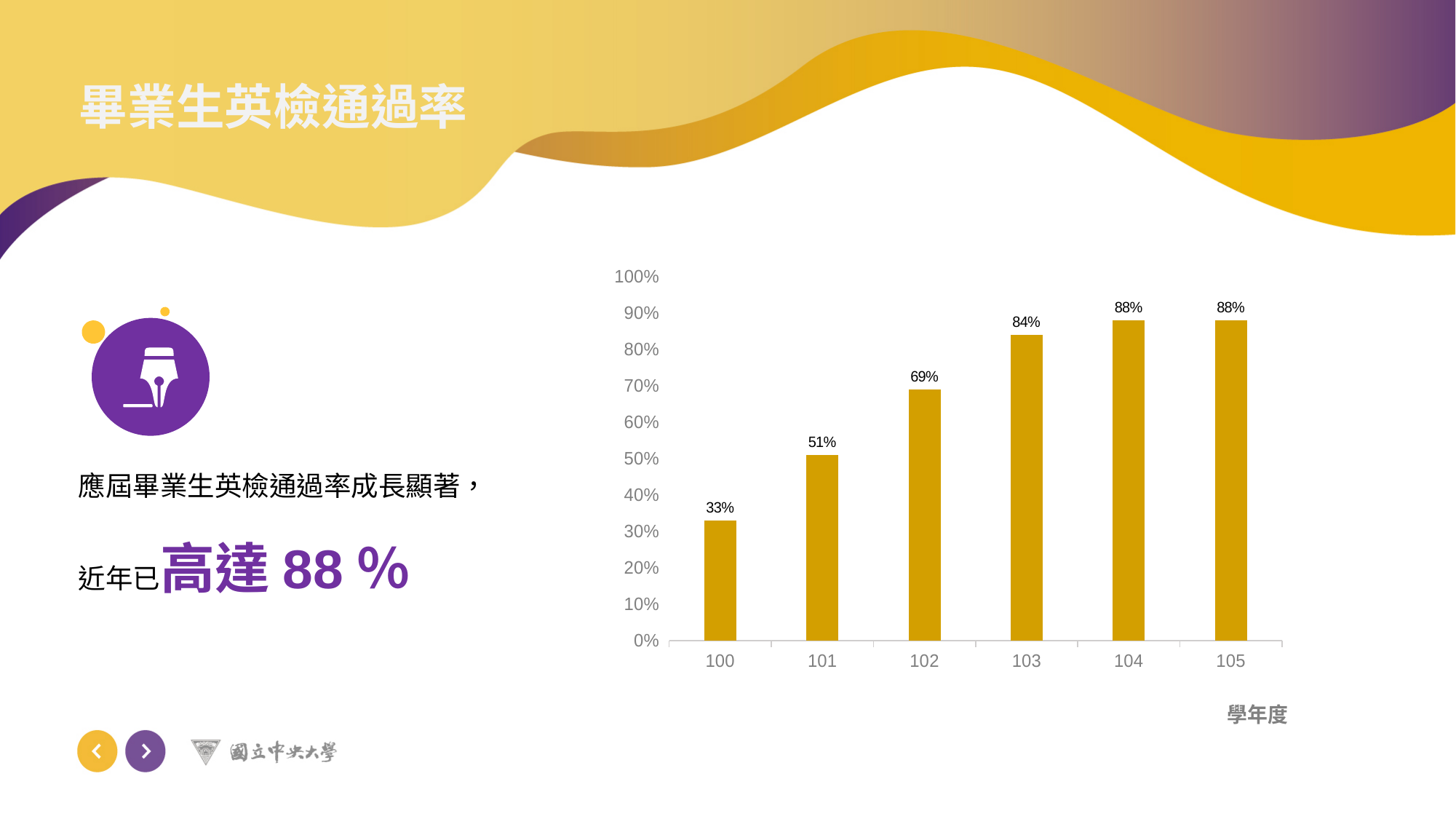

畢業生英檢通過率

### Chart

| Category | 系列 3 |
|---|---|
| 100 | 0.33 |
| 101 | 0.51 |
| 102 | 0.69 |
| 103 | 0.84 |
| 104 | 0.88 |
| 105 | 0.88 |

應屆畢業生英檢通過率成長顯著，近年已高達88％